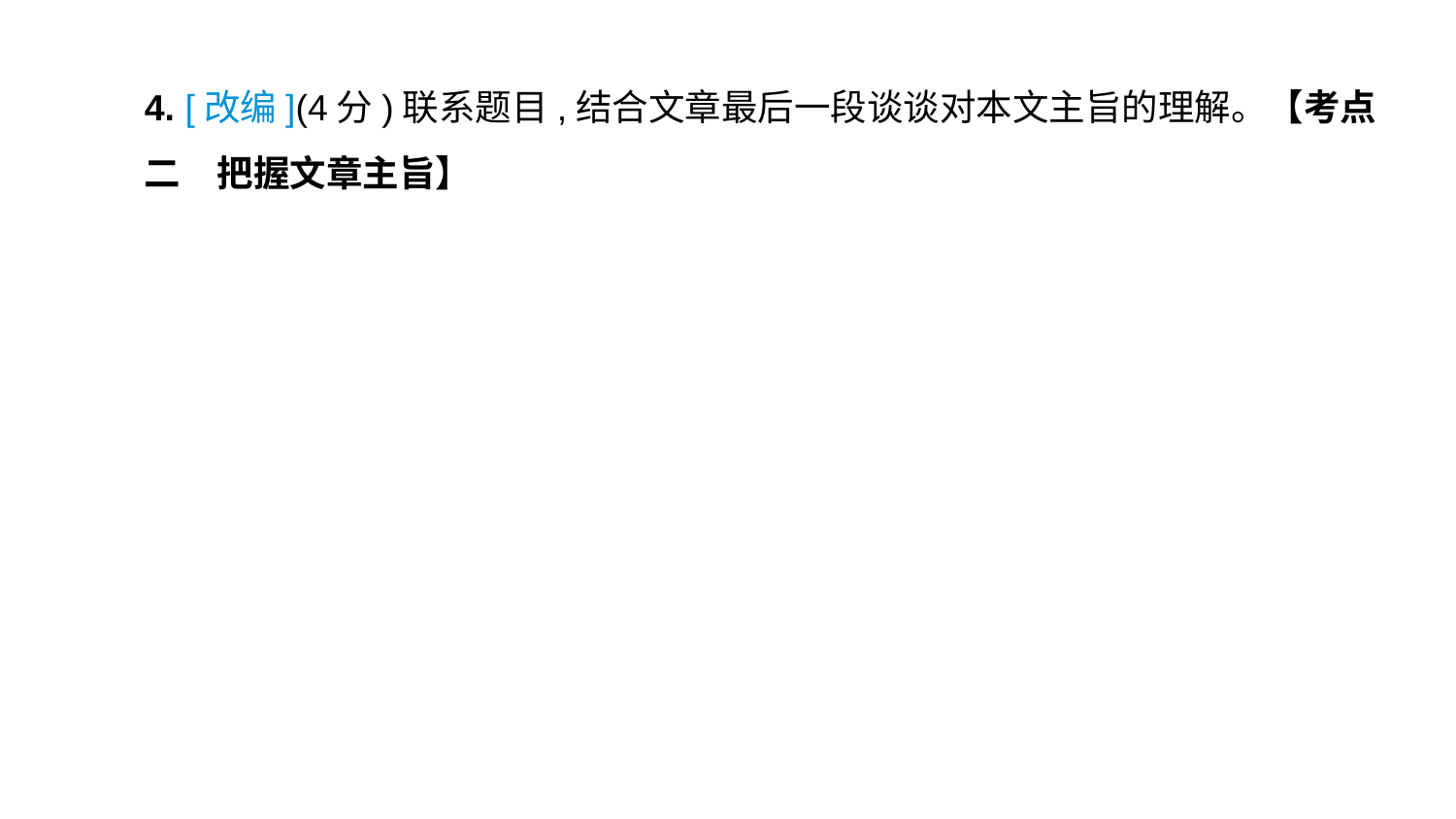

4. [改编](4分)联系题目,结合文章最后一段谈谈对本文主旨的理解。【考点二　把握文章主旨】